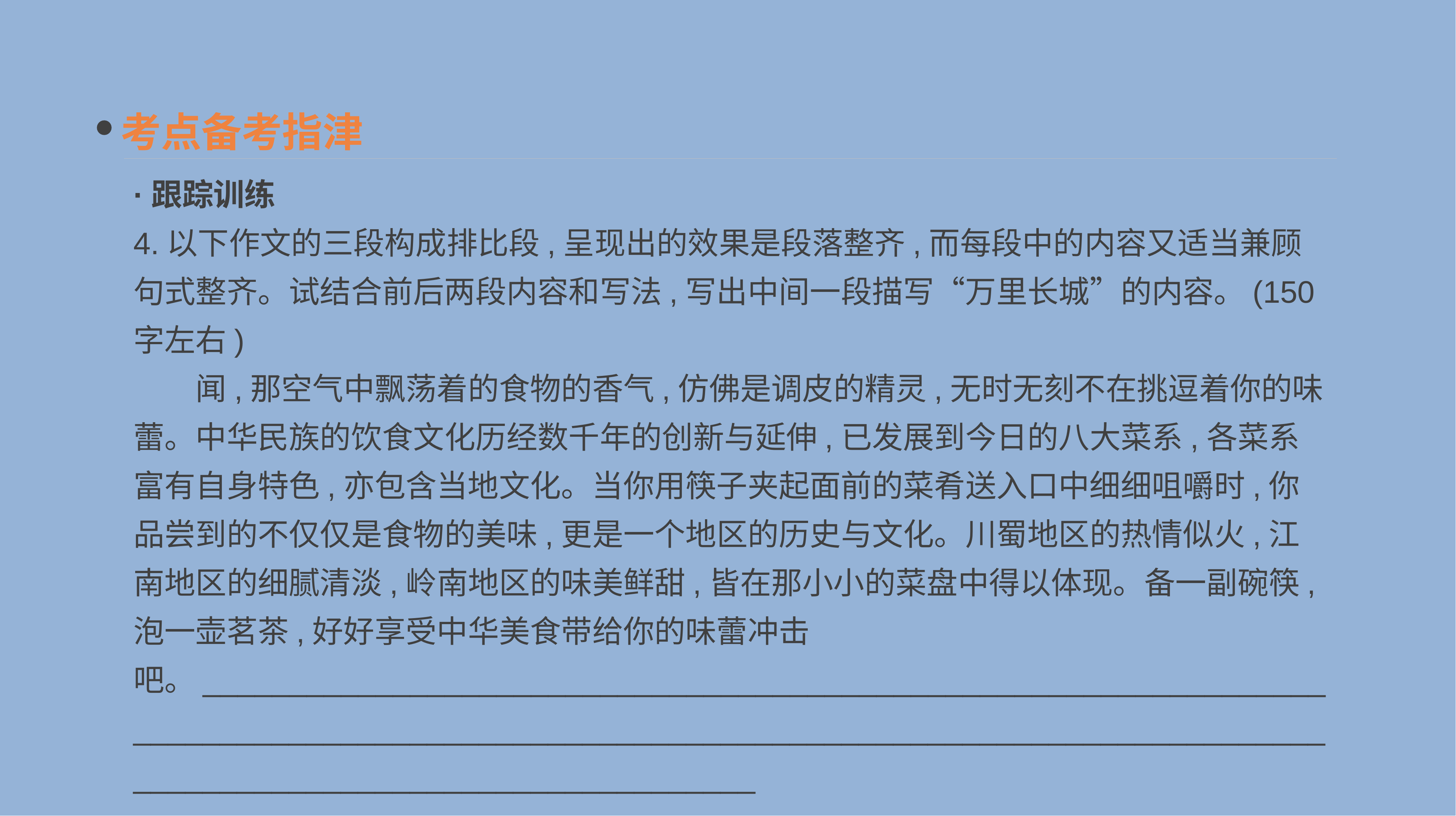

考点备考指津

·跟踪训练
4.以下作文的三段构成排比段,呈现出的效果是段落整齐,而每段中的内容又适当兼顾句式整齐。试结合前后两段内容和写法,写出中间一段描写“万里长城”的内容。(150字左右)
　　闻,那空气中飘荡着的食物的香气,仿佛是调皮的精灵,无时无刻不在挑逗着你的味蕾。中华民族的饮食文化历经数千年的创新与延伸,已发展到今日的八大菜系,各菜系富有自身特色,亦包含当地文化。当你用筷子夹起面前的菜肴送入口中细细咀嚼时,你品尝到的不仅仅是食物的美味,更是一个地区的历史与文化。川蜀地区的热情似火,江南地区的细腻清淡,岭南地区的味美鲜甜,皆在那小小的菜盘中得以体现。备一副碗筷,泡一壶茗茶,好好享受中华美食带给你的味蕾冲击吧。__________________________________________________________________________________________________________________________________________________________________________